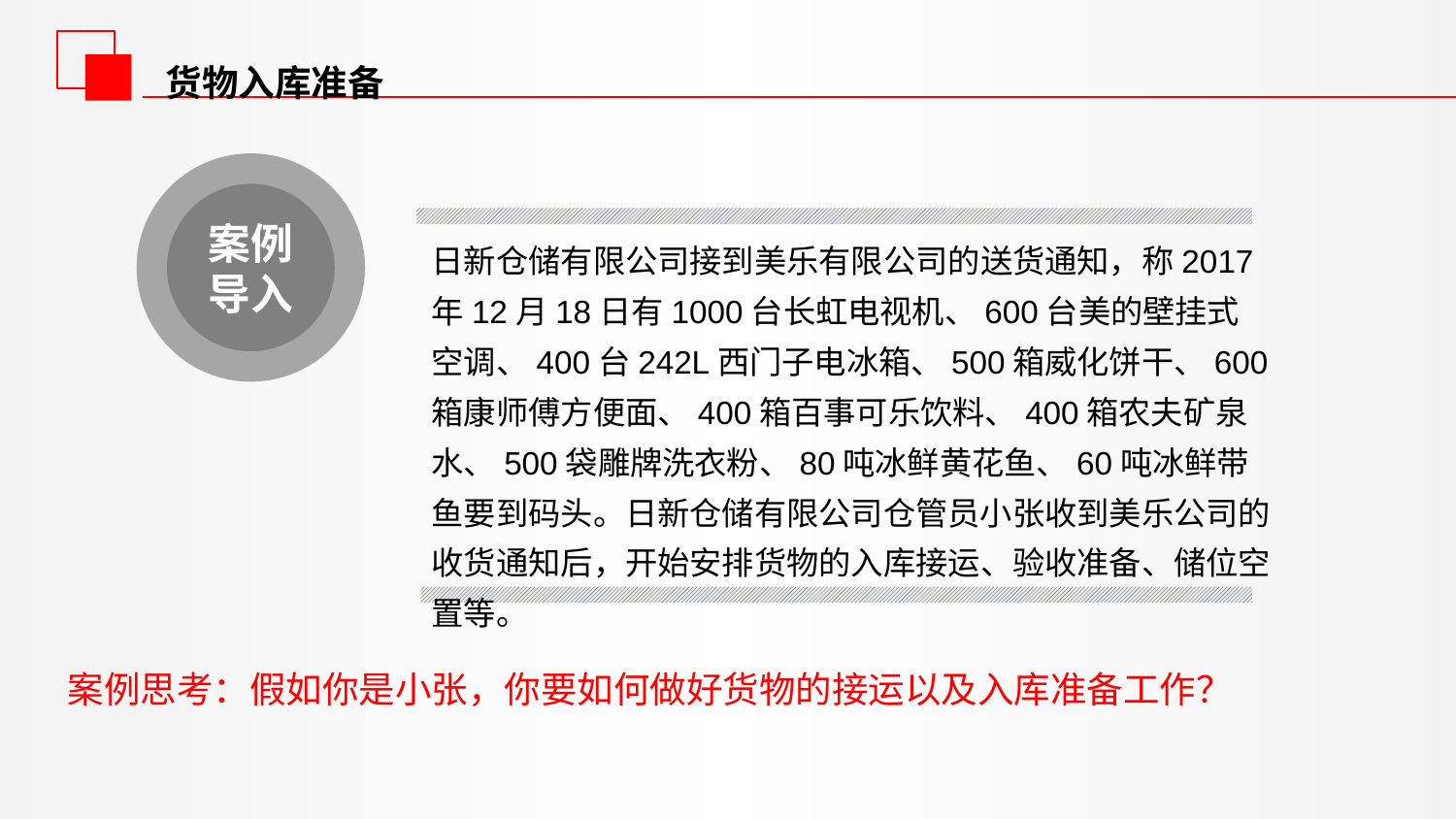

货物入库准备
案例导入

日新仓储有限公司接到美乐有限公司的送货通知，称2017年12月18日有1000台长虹电视机、600台美的壁挂式空调、400台242L西门子电冰箱、500箱威化饼干、600箱康师傅方便面、400箱百事可乐饮料、400箱农夫矿泉水、500袋雕牌洗衣粉、80吨冰鲜黄花鱼、60吨冰鲜带鱼要到码头。日新仓储有限公司仓管员小张收到美乐公司的收货通知后，开始安排货物的入库接运、验收准备、储位空置等。

案例思考：假如你是小张，你要如何做好货物的接运以及入库准备工作？